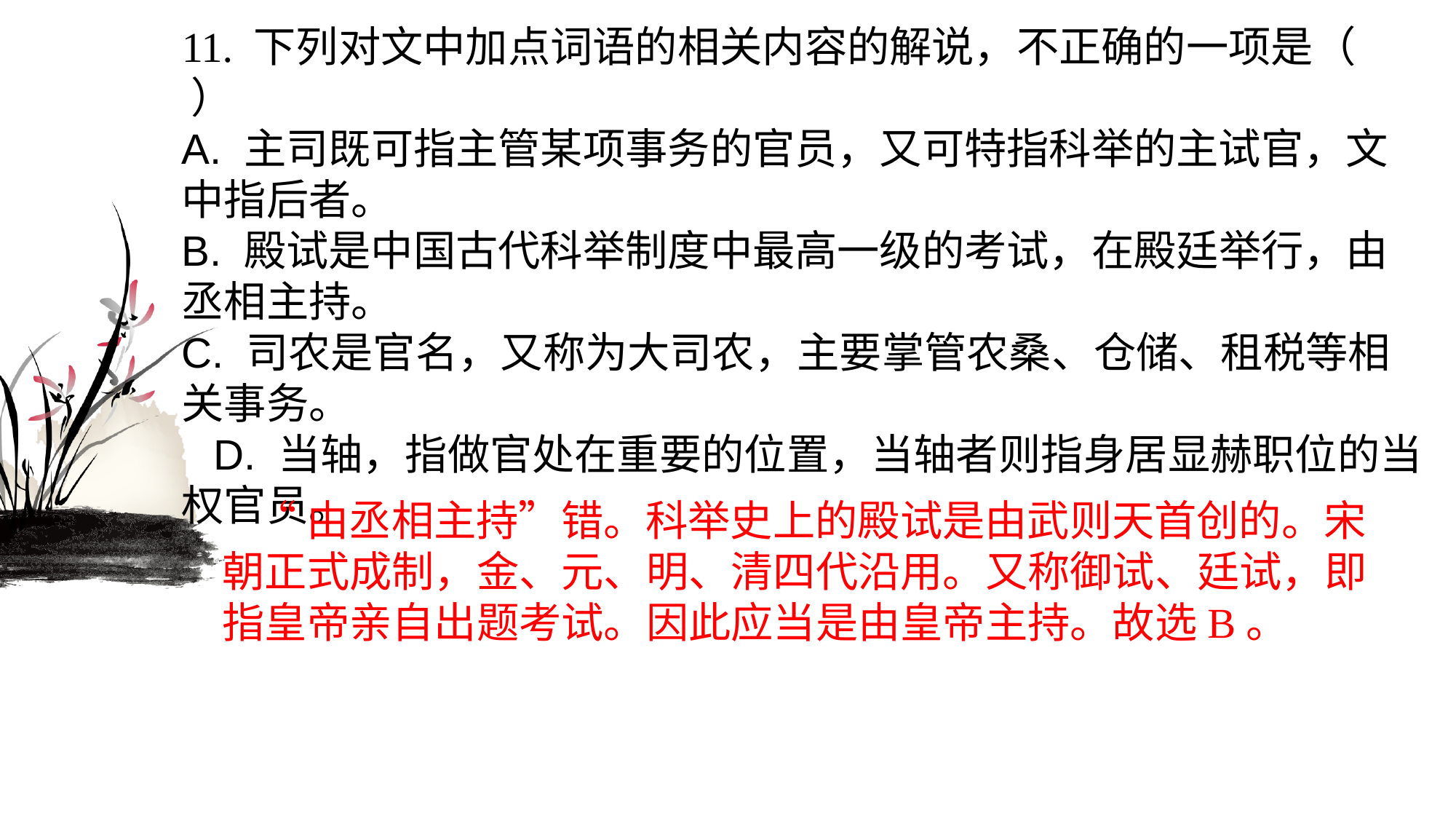

11. 下列对文中加点词语的相关内容的解说，不正确的一项是（   ）A. 主司既可指主管某项事务的官员，又可特指科举的主试官，文中指后者。B. 殿试是中国古代科举制度中最高一级的考试，在殿廷举行，由丞相主持。C. 司农是官名，又称为大司农，主要掌管农桑、仓储、租税等相关事务。D. 当轴，指做官处在重要的位置，当轴者则指身居显赫职位的当权官员。
“由丞相主持”错。科举史上的殿试是由武则天首创的。宋朝正式成制，金、元、明、清四代沿用。又称御试、廷试，即指皇帝亲自出题考试。因此应当是由皇帝主持。故选B。